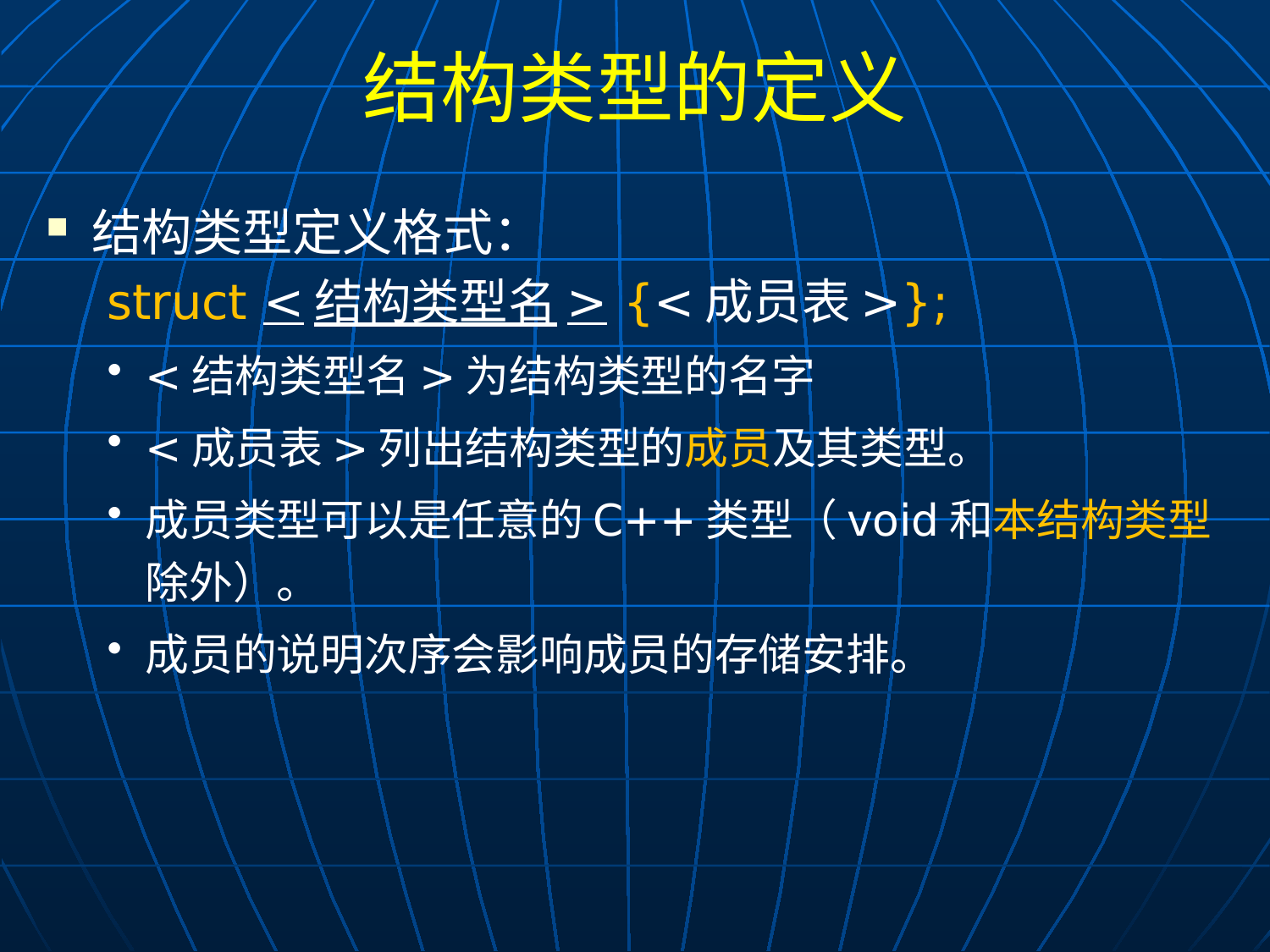

# 结构类型的定义
结构类型定义格式：
struct <结构类型名> {<成员表>};
<结构类型名>为结构类型的名字
<成员表>列出结构类型的成员及其类型。
成员类型可以是任意的C++类型（void和本结构类型除外）。
成员的说明次序会影响成员的存储安排。